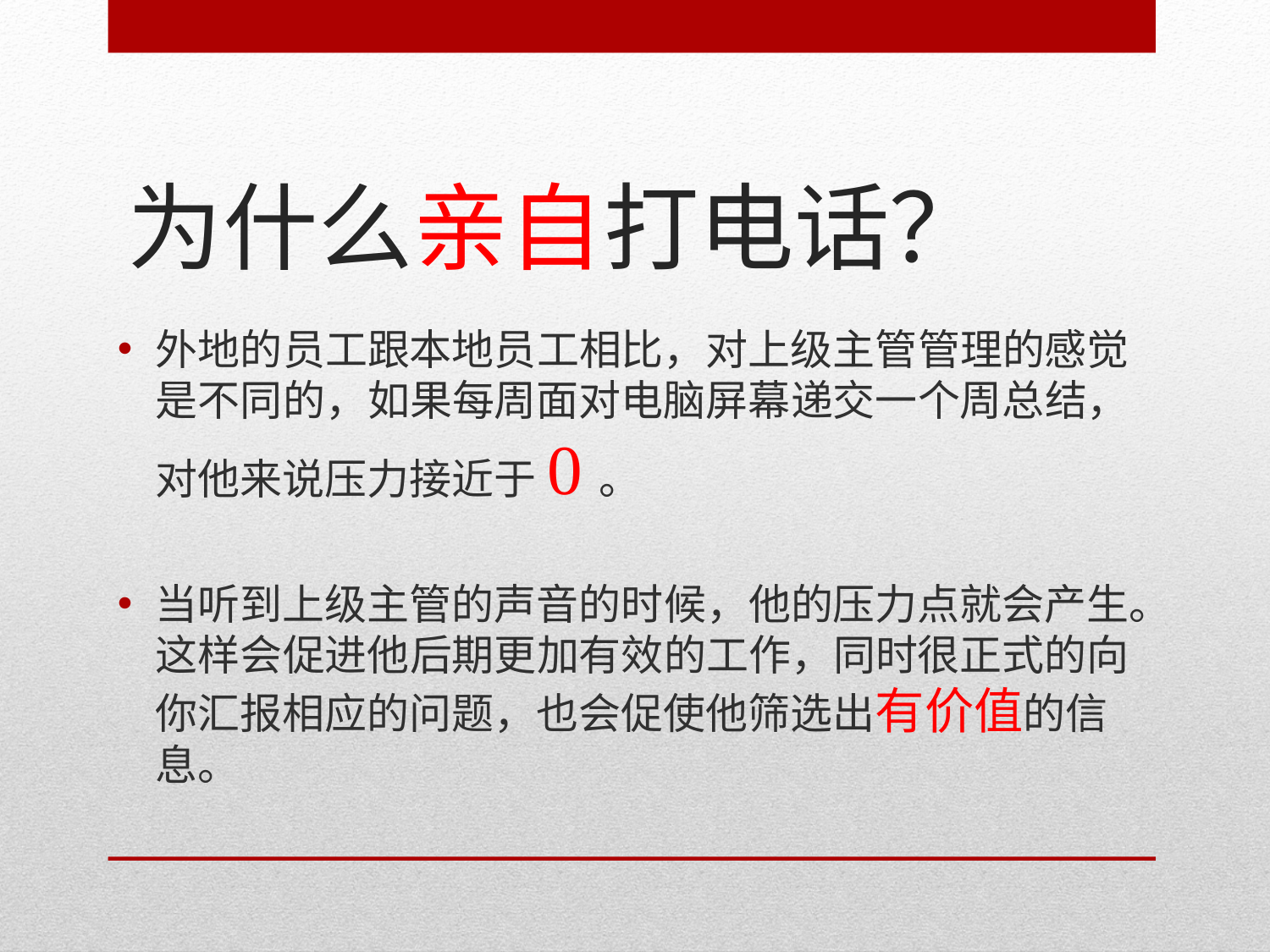

# 为什么亲自打电话？
外地的员工跟本地员工相比，对上级主管管理的感觉是不同的，如果每周面对电脑屏幕递交一个周总结，对他来说压力接近于0。

当听到上级主管的声音的时候，他的压力点就会产生。这样会促进他后期更加有效的工作，同时很正式的向你汇报相应的问题，也会促使他筛选出有价值的信息。